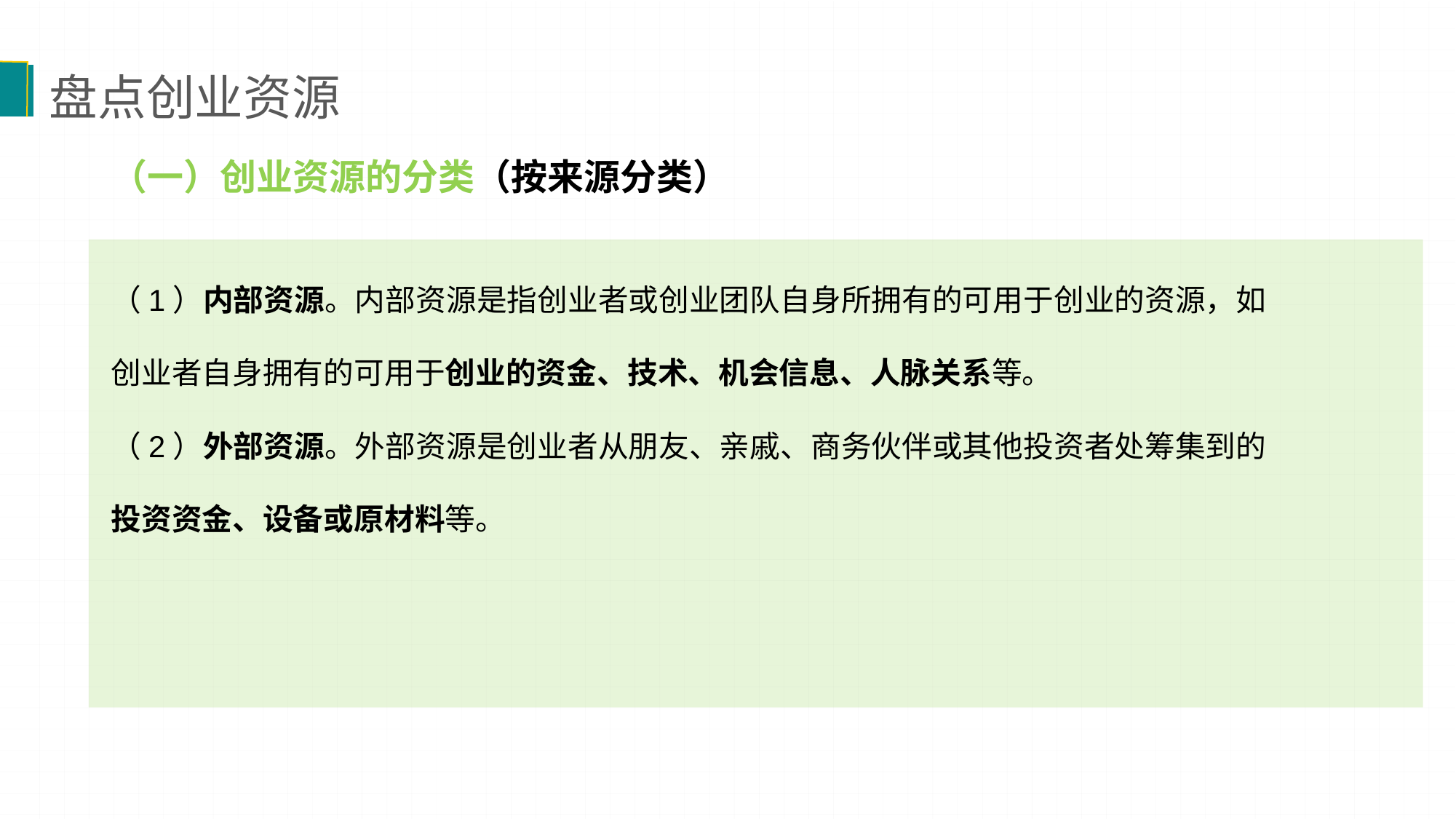

盘点创业资源

（一）创业资源的分类（按来源分类）

（1）内部资源。内部资源是指创业者或创业团队自身所拥有的可用于创业的资源，如
创业者自身拥有的可用于创业的资金、技术、机会信息、人脉关系等。
（2）外部资源。外部资源是创业者从朋友、亲戚、商务伙伴或其他投资者处筹集到的
投资资金、设备或原材料等。